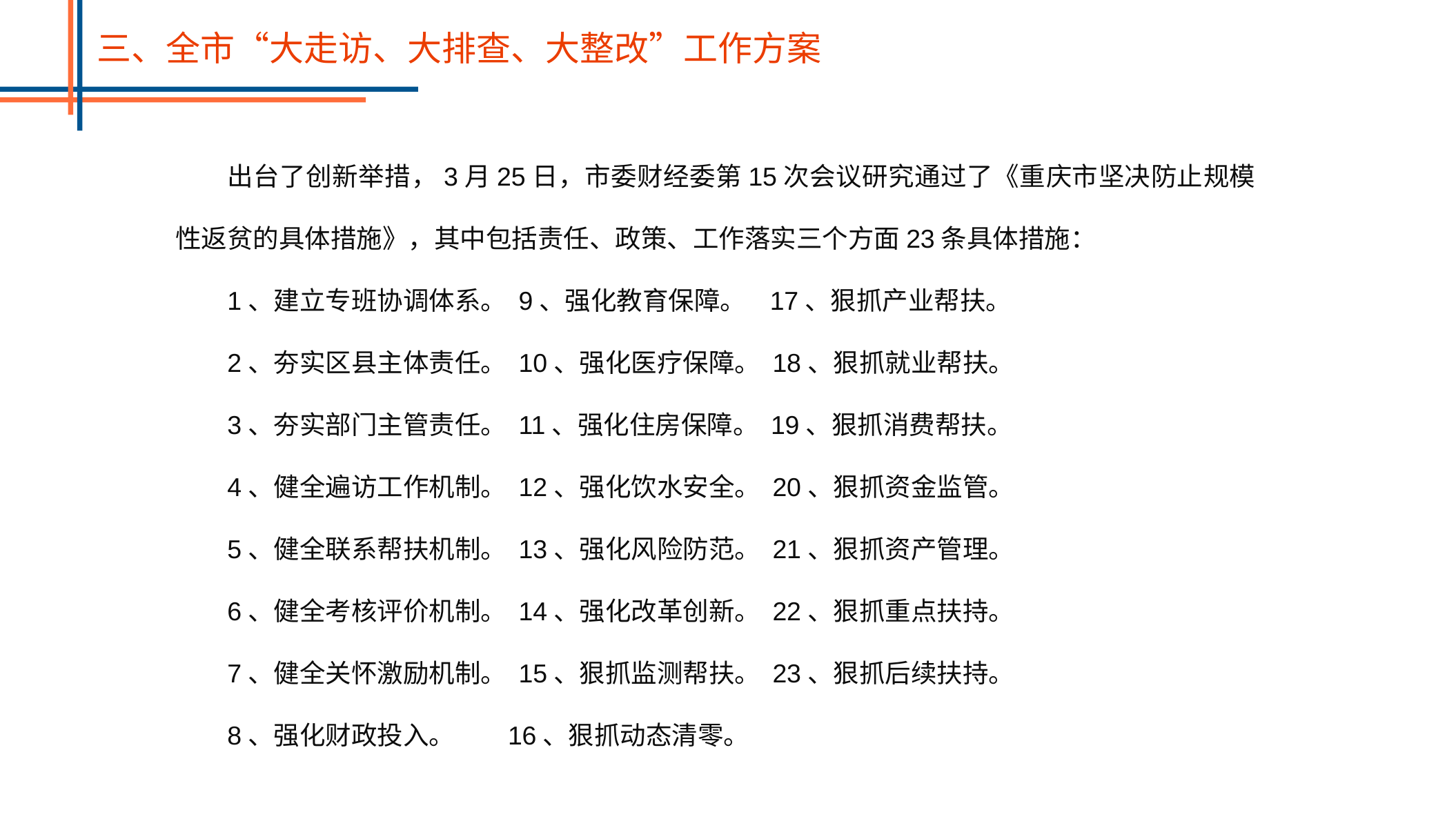

三、全市“大走访、大排查、大整改”工作方案

出台了创新举措，3月25日，市委财经委第15次会议研究通过了《重庆市坚决防止规模性返贫的具体措施》，其中包括责任、政策、工作落实三个方面23条具体措施：
1、建立专班协调体系。 9、强化教育保障。   17、狠抓产业帮扶。
2、夯实区县主体责任。 10、强化医疗保障。 18、狠抓就业帮扶。
3、夯实部门主管责任。 11、强化住房保障。 19、狠抓消费帮扶。
4、健全遍访工作机制。 12、强化饮水安全。 20、狠抓资金监管。
5、健全联系帮扶机制。 13、强化风险防范。 21、狠抓资产管理。
6、健全考核评价机制。 14、强化改革创新。 22、狠抓重点扶持。
7、健全关怀激励机制。 15、狠抓监测帮扶。 23、狠抓后续扶持。
8、强化财政投入。        16、狠抓动态清零。